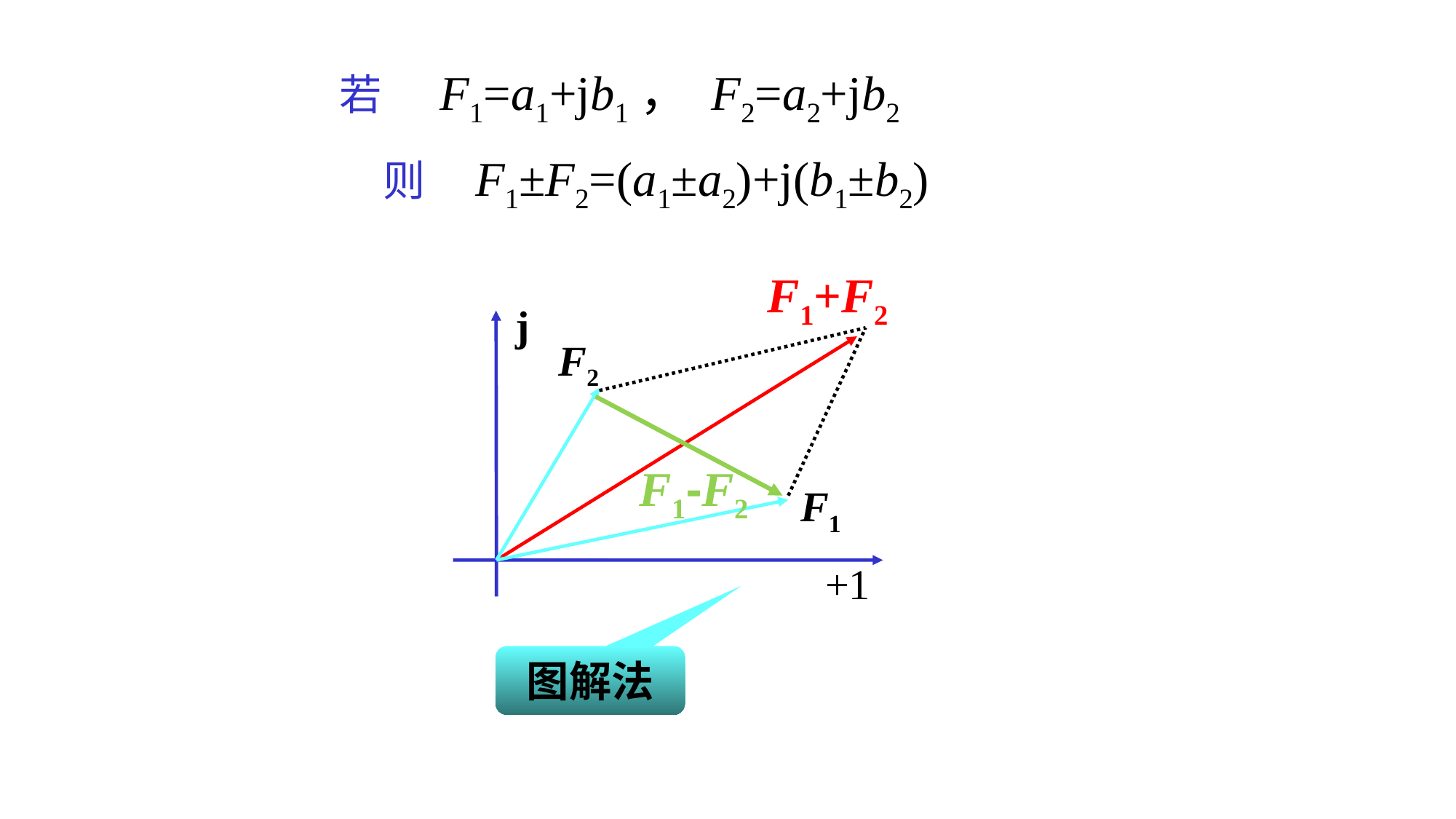

若      F1=a1+jb1， F2=a2+jb2
则     F1±F2=(a1±a2)+j(b1±b2)
F1+F2
j

+1

F2

F1-F2
F1
o
图解法